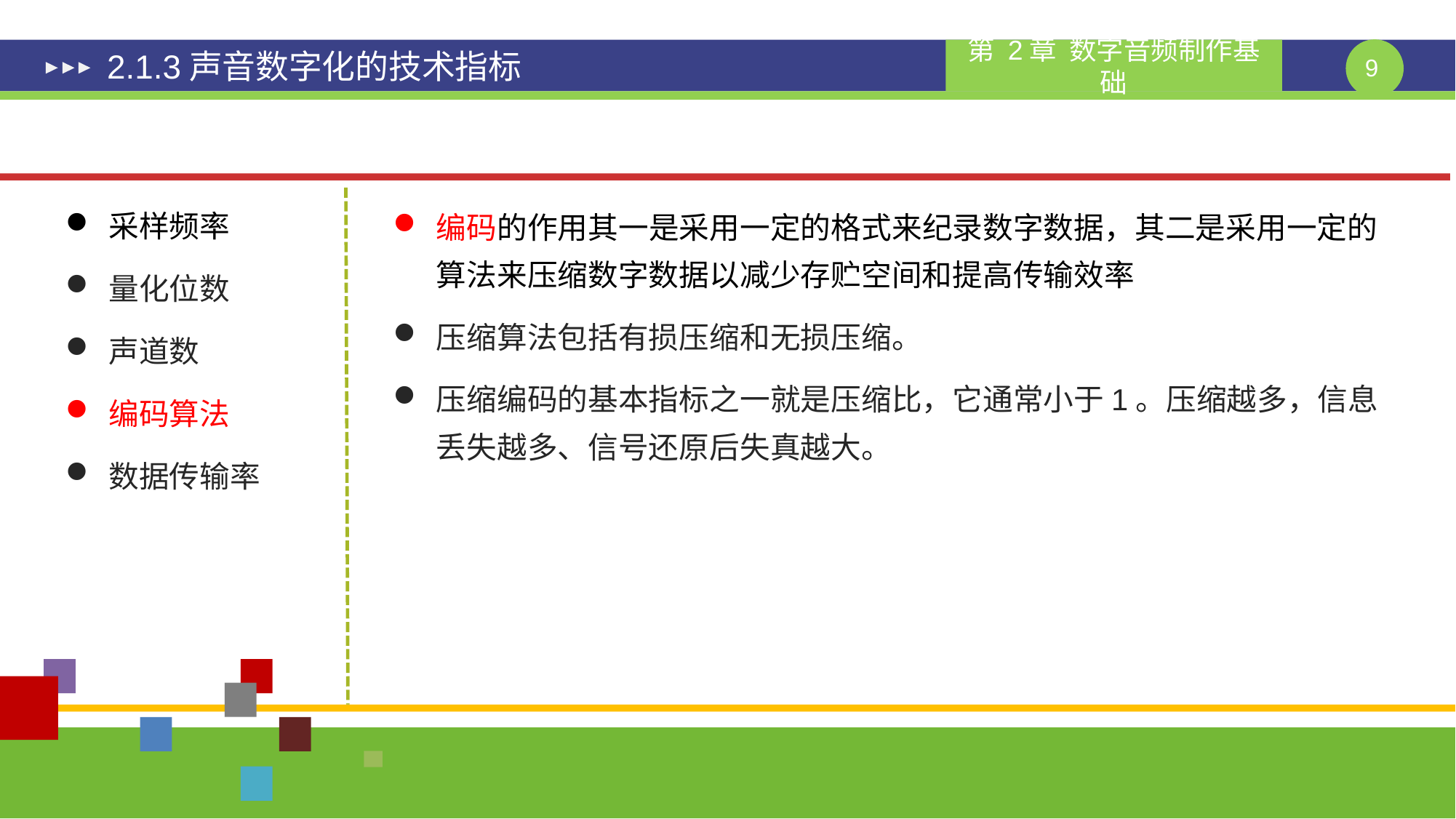

# 2.1.3声音数字化的技术指标

采样频率
量化位数
声道数
编码算法
数据传输率

编码的作用其一是采用一定的格式来纪录数字数据，其二是采用一定的算法来压缩数字数据以减少存贮空间和提高传输效率
压缩算法包括有损压缩和无损压缩。
压缩编码的基本指标之一就是压缩比，它通常小于1。压缩越多，信息丢失越多、信号还原后失真越大。